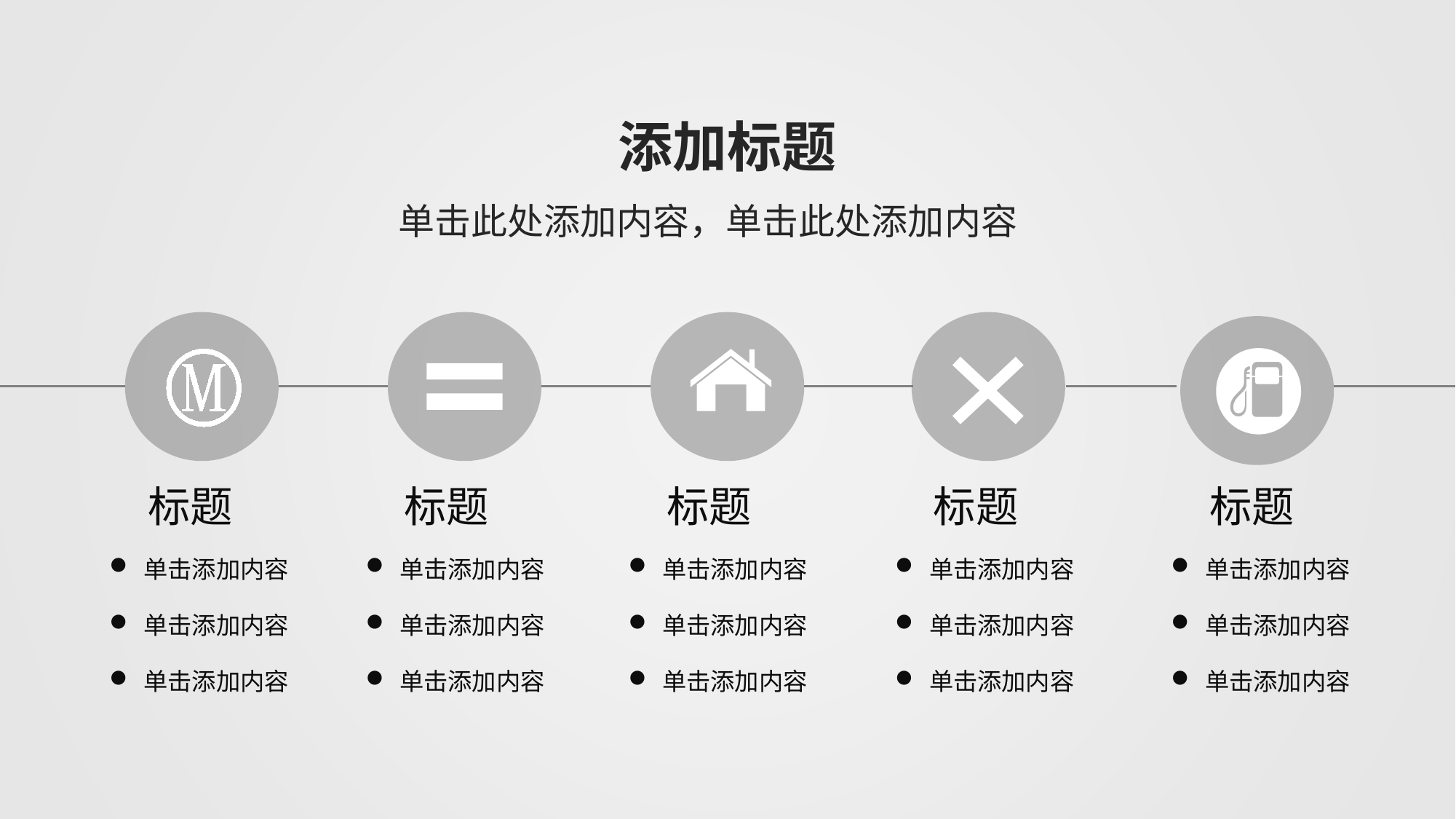

添加标题
单击此处添加内容，单击此处添加内容

标题
标题
标题
标题
标题
单击添加内容
单击添加内容
单击添加内容
单击添加内容
单击添加内容
单击添加内容
单击添加内容
单击添加内容
单击添加内容
单击添加内容
单击添加内容
单击添加内容
单击添加内容
单击添加内容
单击添加内容